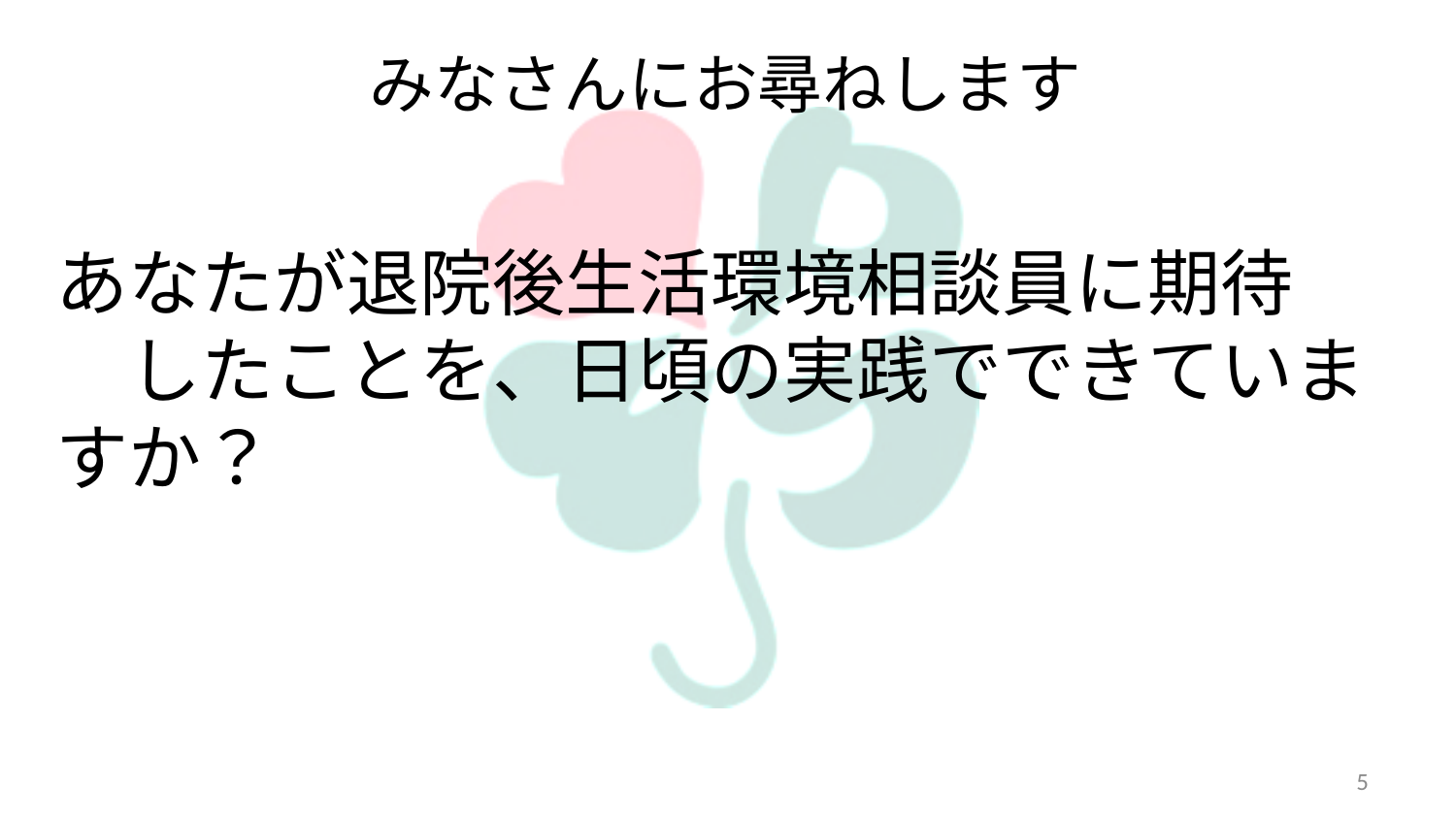

# みなさんにお尋ねします
あなたが退院後生活環境相談員に期待　　したことを、日頃の実践でできていますか？
5